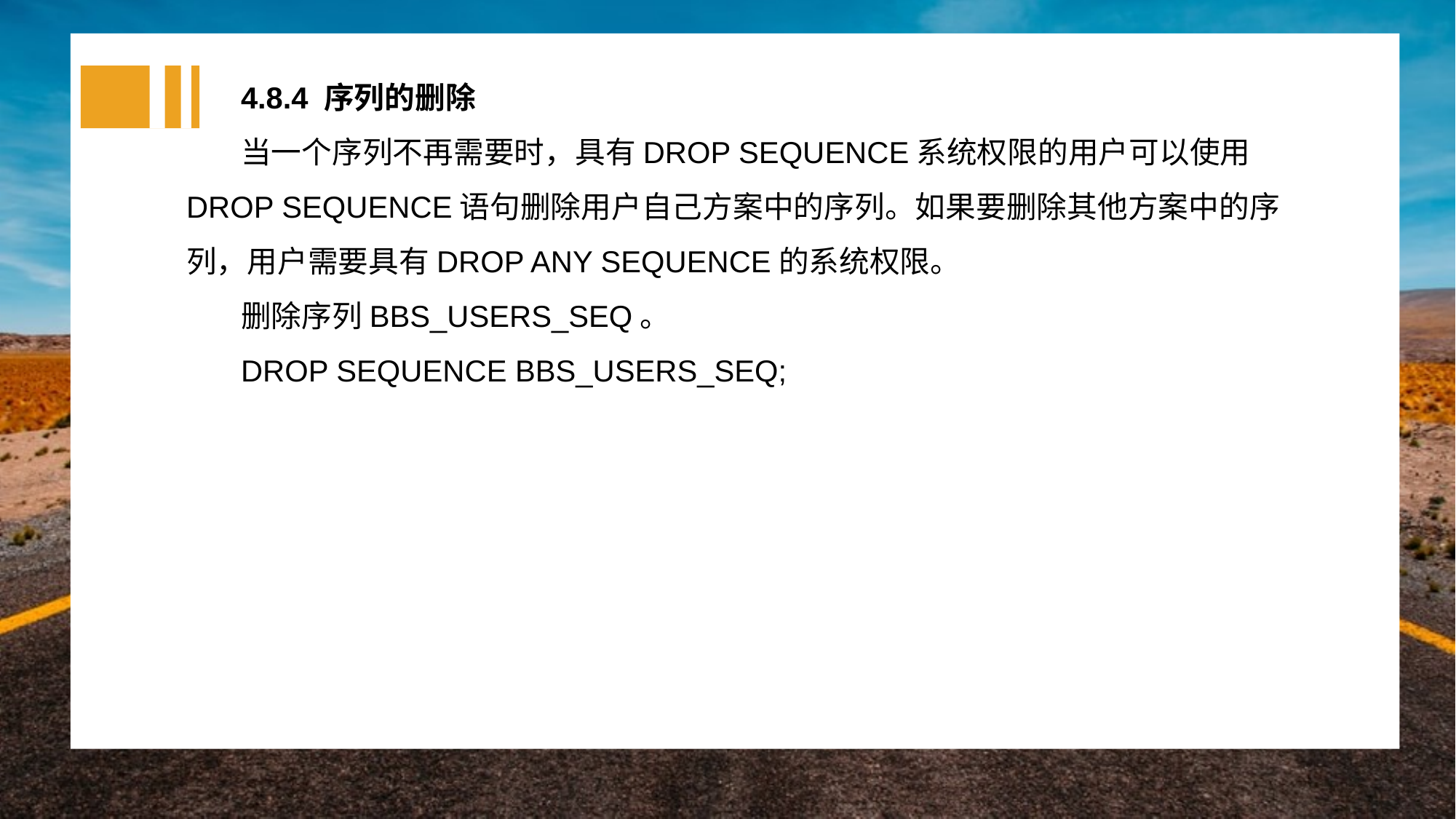

4.8.4 序列的删除
当一个序列不再需要时，具有DROP SEQUENCE系统权限的用户可以使用DROP SEQUENCE语句删除用户自己方案中的序列。如果要删除其他方案中的序列，用户需要具有DROP ANY SEQUENCE的系统权限。
删除序列BBS_USERS_SEQ。
DROP SEQUENCE BBS_USERS_SEQ;